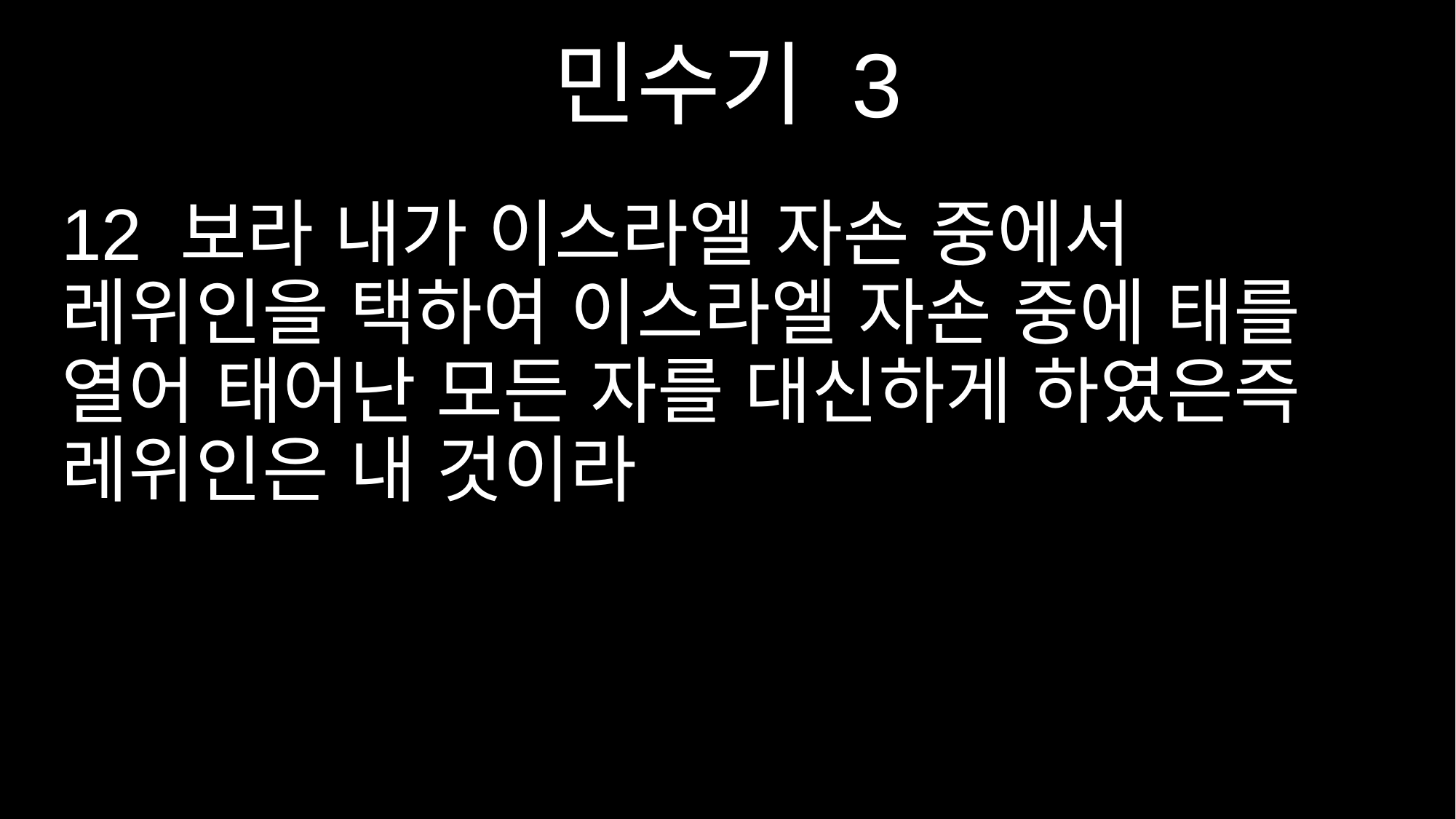

민수기 3
12 보라 내가 이스라엘 자손 중에서 레위인을 택하여 이스라엘 자손 중에 태를 열어 태어난 모든 자를 대신하게 하였은즉 레위인은 내 것이라